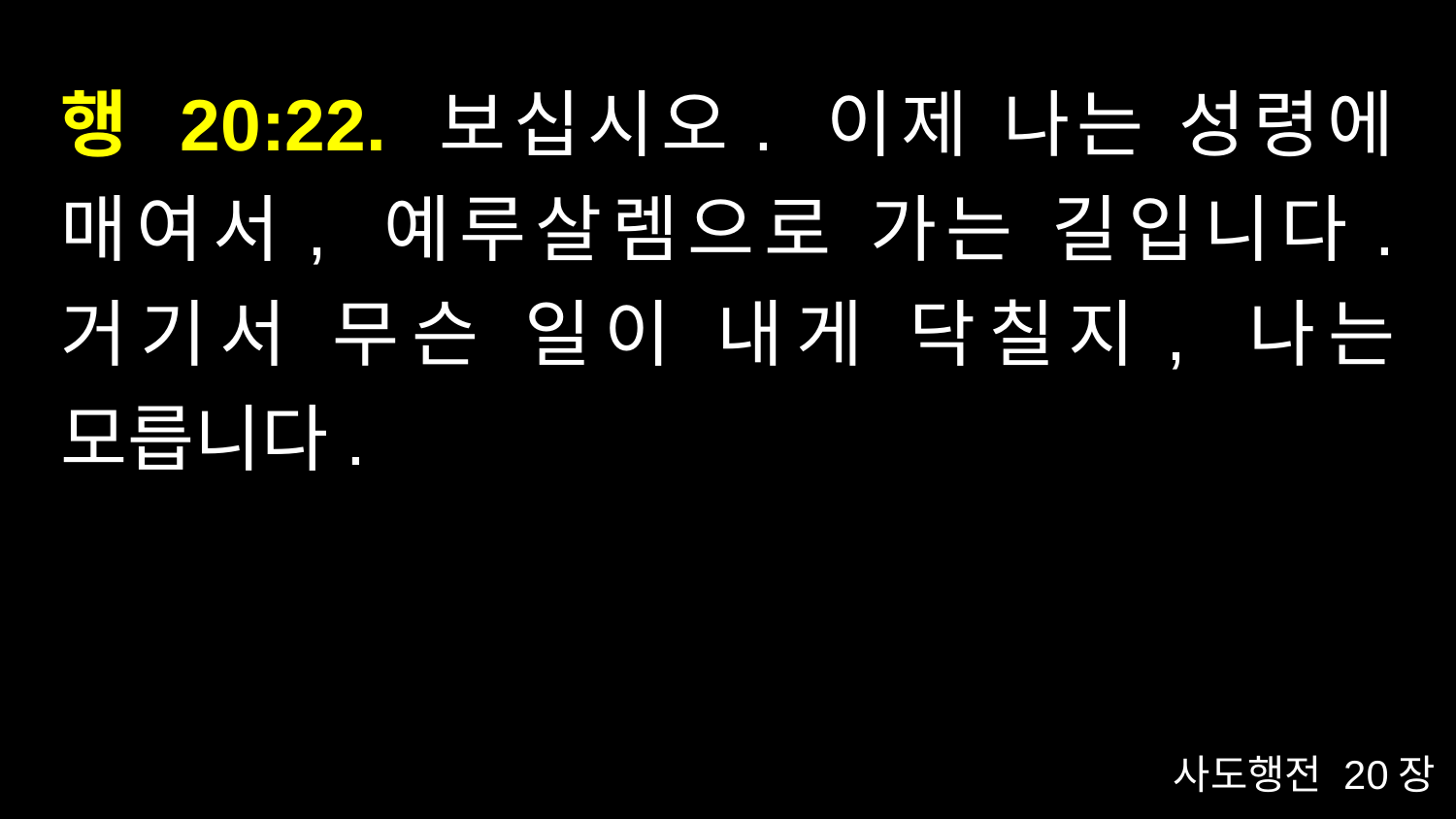

# 행 20:22. 보십시오. 이제 나는 성령에 매여서, 예루살렘으로 가는 길입니다. 거기서 무슨 일이 내게 닥칠지, 나는 모릅니다.
사도행전 20장